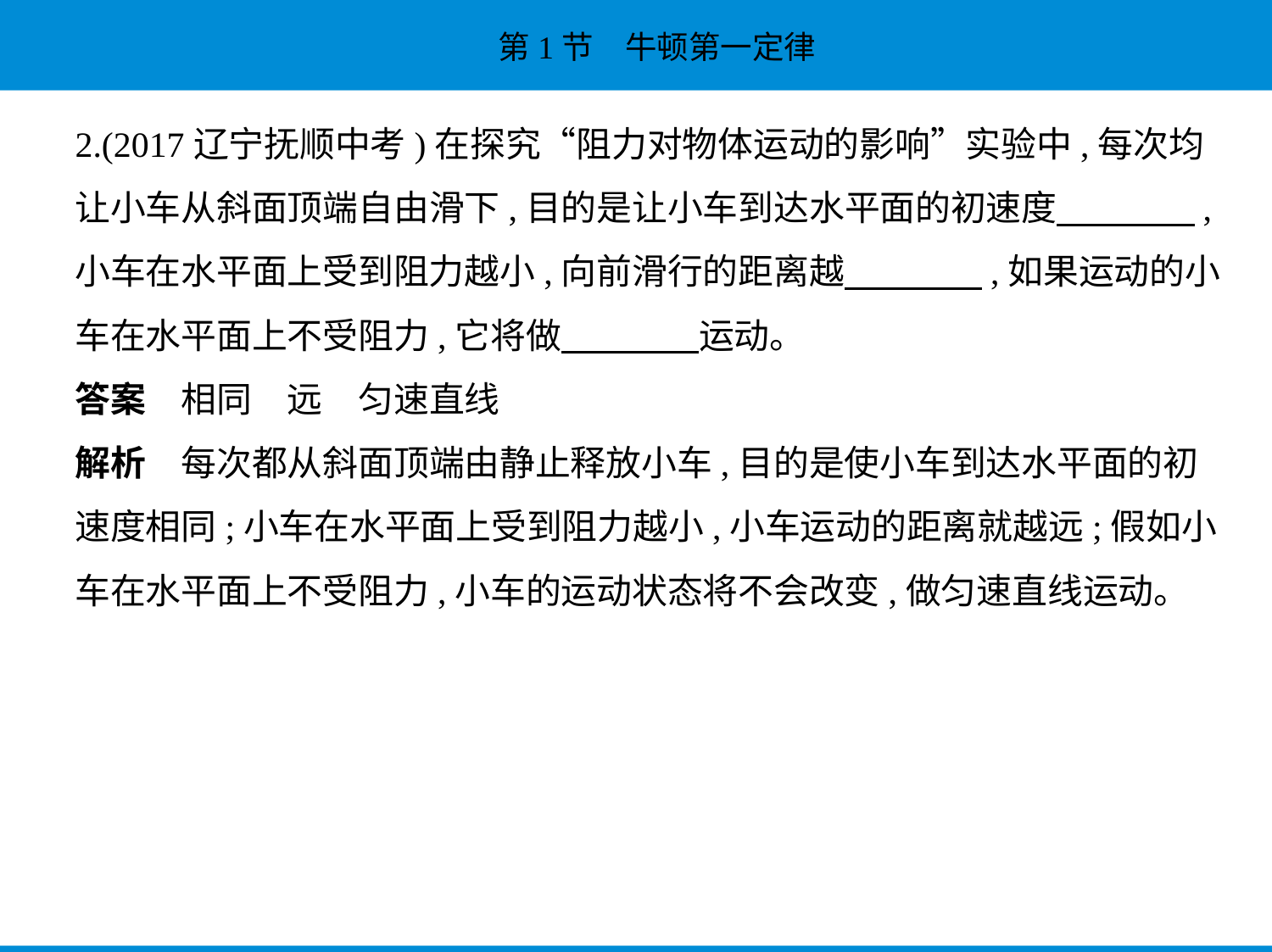

2.(2017辽宁抚顺中考)在探究“阻力对物体运动的影响”实验中,每次均
让小车从斜面顶端自由滑下,目的是让小车到达水平面的初速度　　　    ,
小车在水平面上受到阻力越小,向前滑行的距离越　　　    ,如果运动的小
车在水平面上不受阻力,它将做　　　    运动。
答案　相同　远　匀速直线
解析　每次都从斜面顶端由静止释放小车,目的是使小车到达水平面的初
速度相同;小车在水平面上受到阻力越小,小车运动的距离就越远;假如小
车在水平面上不受阻力,小车的运动状态将不会改变,做匀速直线运动。